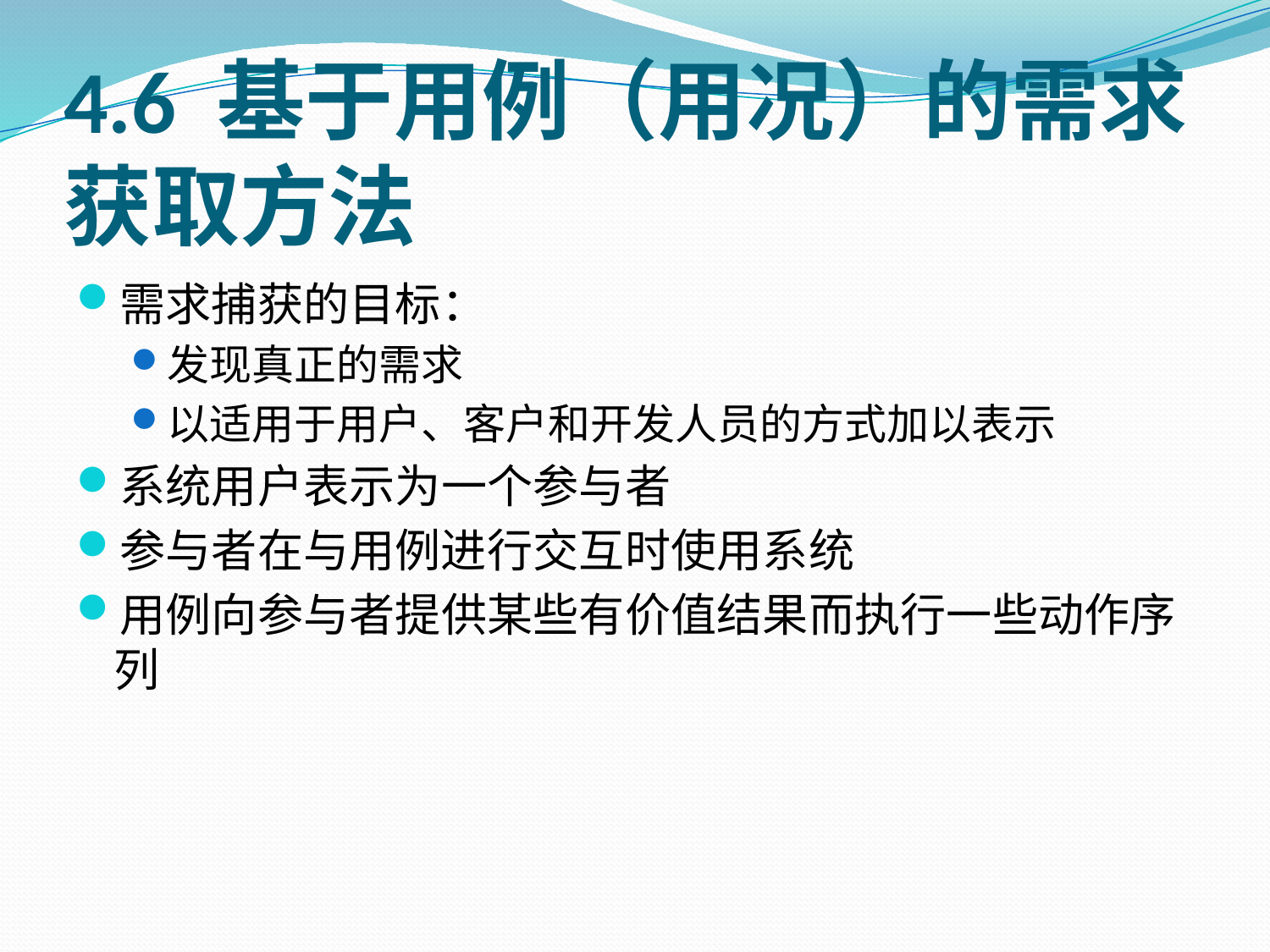

# 4.6 基于用例（用况）的需求获取方法
需求捕获的目标：
发现真正的需求
以适用于用户、客户和开发人员的方式加以表示
系统用户表示为一个参与者
参与者在与用例进行交互时使用系统
用例向参与者提供某些有价值结果而执行一些动作序列